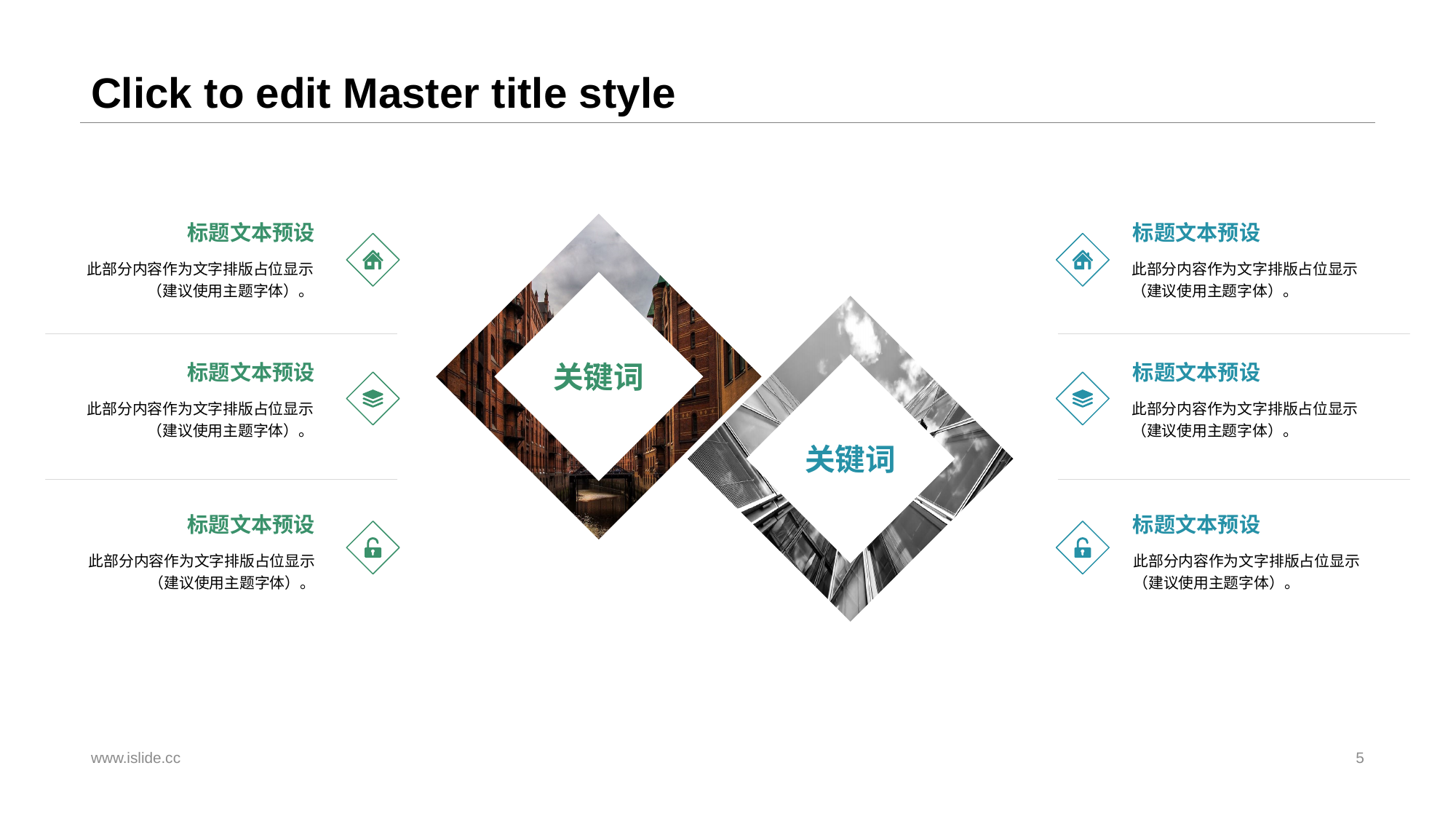

# Click to edit Master title style

标题文本预设
标题文本预设

此部分内容作为文字排版占位显示（建议使用主题字体）。
此部分内容作为文字排版占位显示（建议使用主题字体）。

关键词
标题文本预设
标题文本预设

此部分内容作为文字排版占位显示（建议使用主题字体）。
此部分内容作为文字排版占位显示（建议使用主题字体）。
关键词
标题文本预设
标题文本预设

此部分内容作为文字排版占位显示（建议使用主题字体）。
此部分内容作为文字排版占位显示（建议使用主题字体）。
www.islide.cc
5